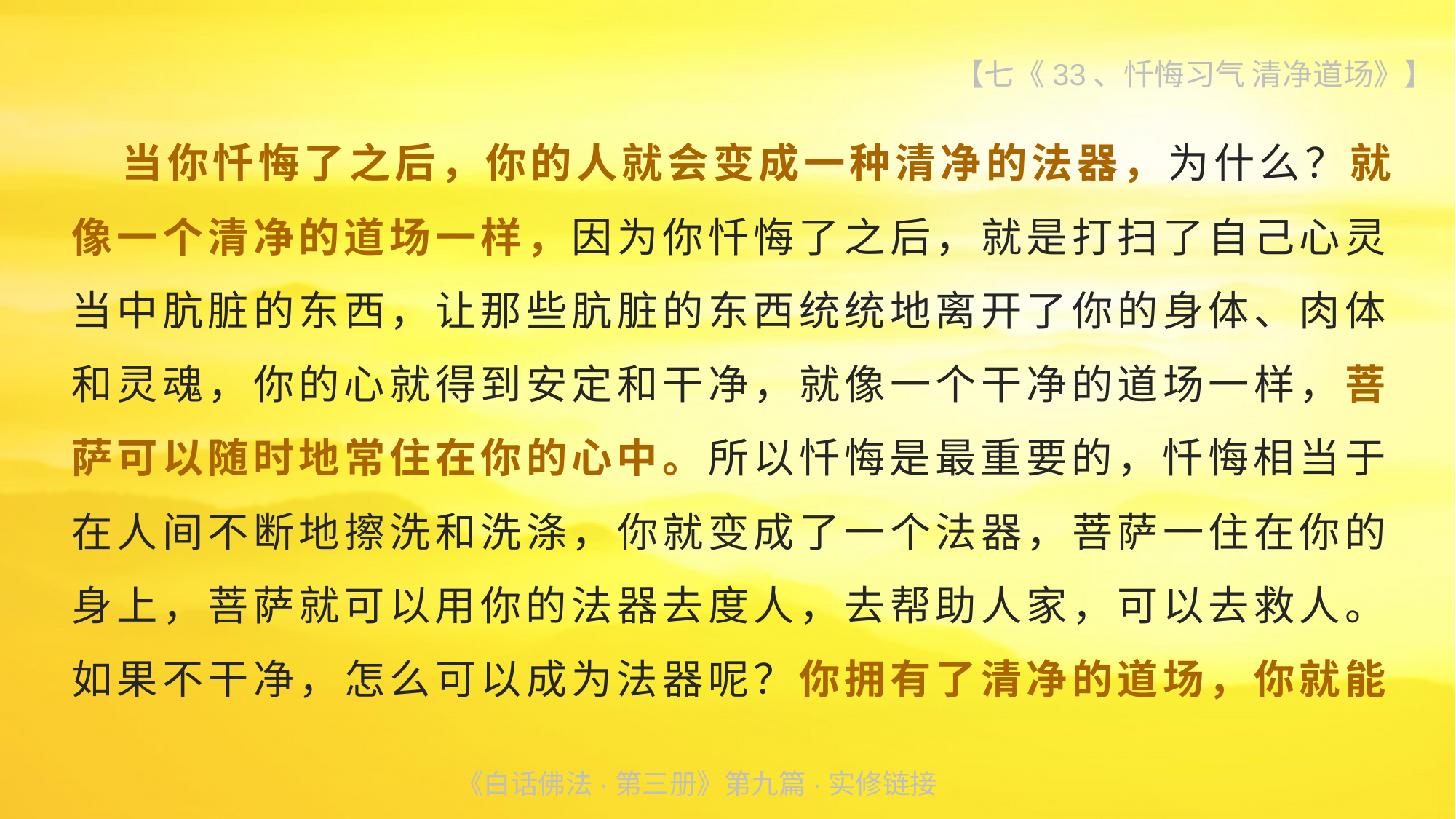

【七《33、忏悔习气 清净道场》】
   当你忏悔了之后，你的人就会变成一种清净的法器，为什么？就像一个清净的道场一样，因为你忏悔了之后，就是打扫了自己心灵当中肮脏的东西，让那些肮脏的东西统统地离开了你的身体、肉体和灵魂，你的心就得到安定和干净，就像一个干净的道场一样，菩萨可以随时地常住在你的心中。所以忏悔是最重要的，忏悔相当于在人间不断地擦洗和洗涤，你就变成了一个法器，菩萨一住在你的身上，菩萨就可以用你的法器去度人，去帮助人家，可以去救人。如果不干净，怎么可以成为法器呢？你拥有了清净的道场，你就能
《白话佛法·第三册》第九篇·实修链接